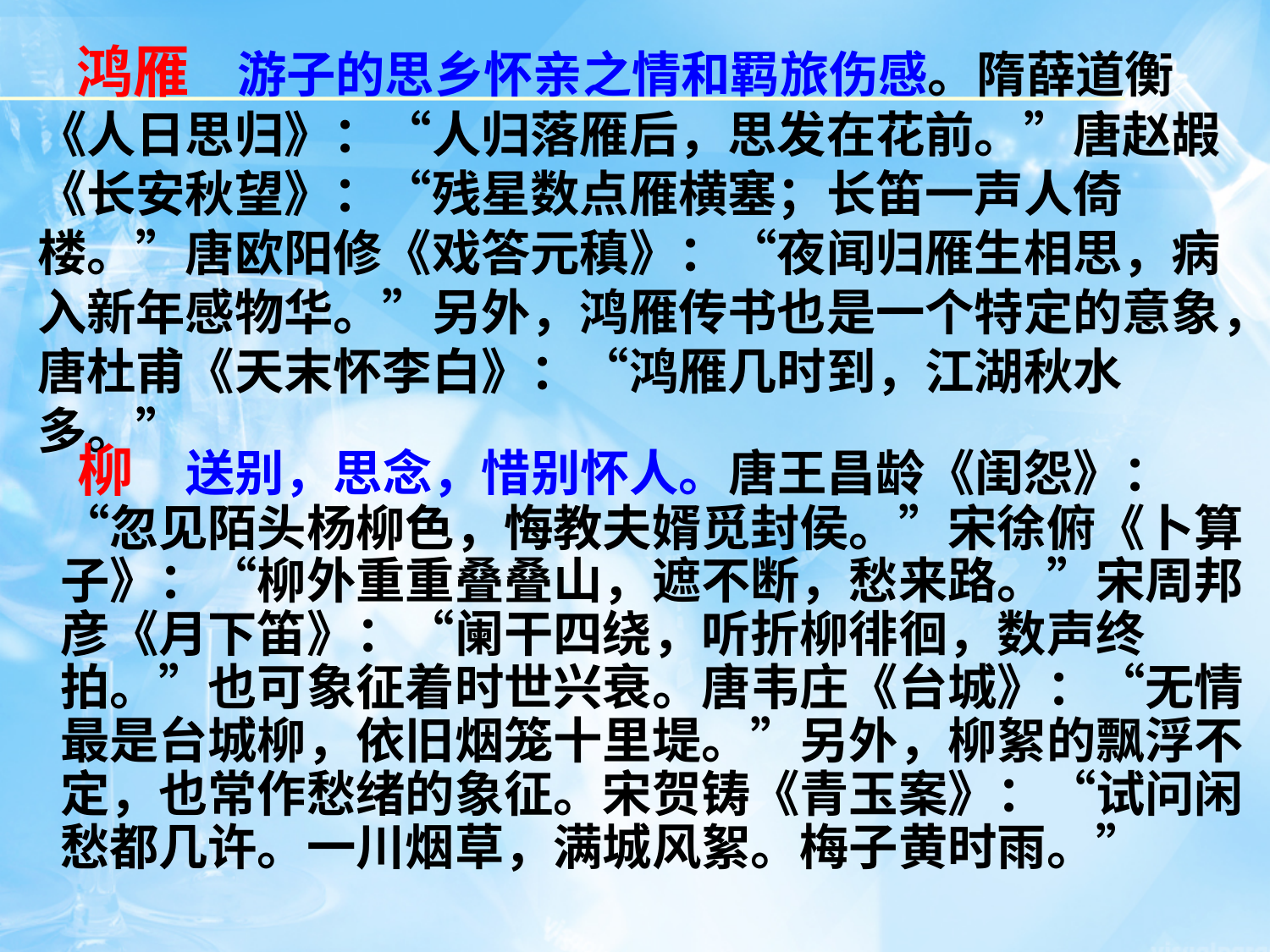

# 鸿雁     游子的思乡怀亲之情和羁旅伤感。隋薛道衡《人日思归》：“人归落雁后，思发在花前。”唐赵嘏《长安秋望》：“残星数点雁横塞；长笛一声人倚楼。”唐欧阳修《戏答元稹》：“夜闻归雁生相思，病入新年感物华。”另外，鸿雁传书也是一个特定的意象，唐杜甫《天末怀李白》：“鸿雁几时到，江湖秋水多。”
    柳    送别，思念，惜别怀人。唐王昌龄《闺怨》：“忽见陌头杨柳色，悔教夫婿觅封侯。”宋徐俯《卜算子》：“柳外重重叠叠山，遮不断，愁来路。”宋周邦彦《月下笛》：“阑干四绕，听折柳徘徊，数声终拍。”也可象征着时世兴衰。唐韦庄《台城》：“无情最是台城柳，依旧烟笼十里堤。”另外，柳絮的飘浮不定，也常作愁绪的象征。宋贺铸《青玉案》：“试问闲愁都几许。一川烟草，满城风絮。梅子黄时雨。”